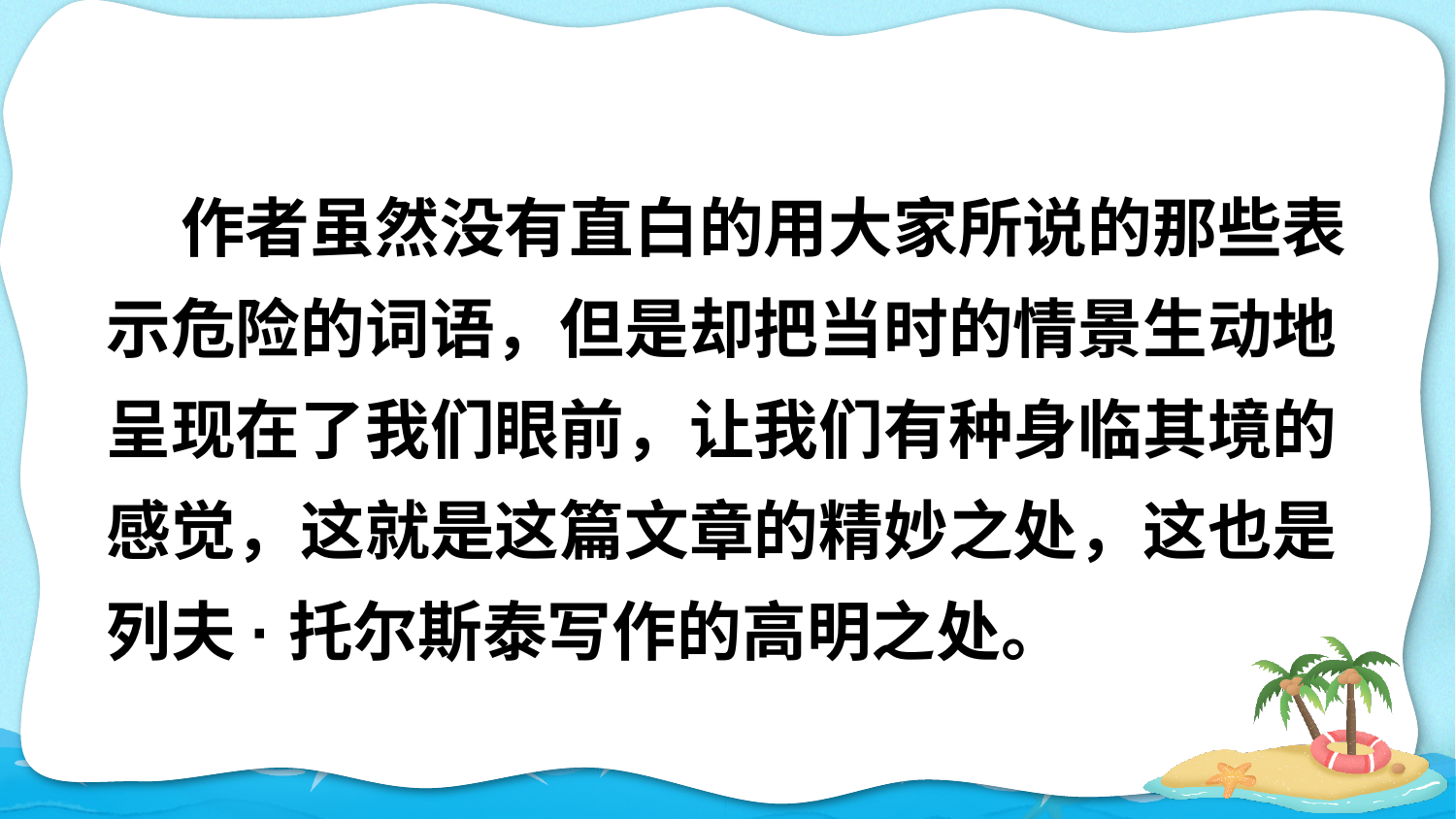

作者虽然没有直白的用大家所说的那些表示危险的词语，但是却把当时的情景生动地呈现在了我们眼前，让我们有种身临其境的感觉，这就是这篇文章的精妙之处，这也是列夫·托尔斯泰写作的高明之处。